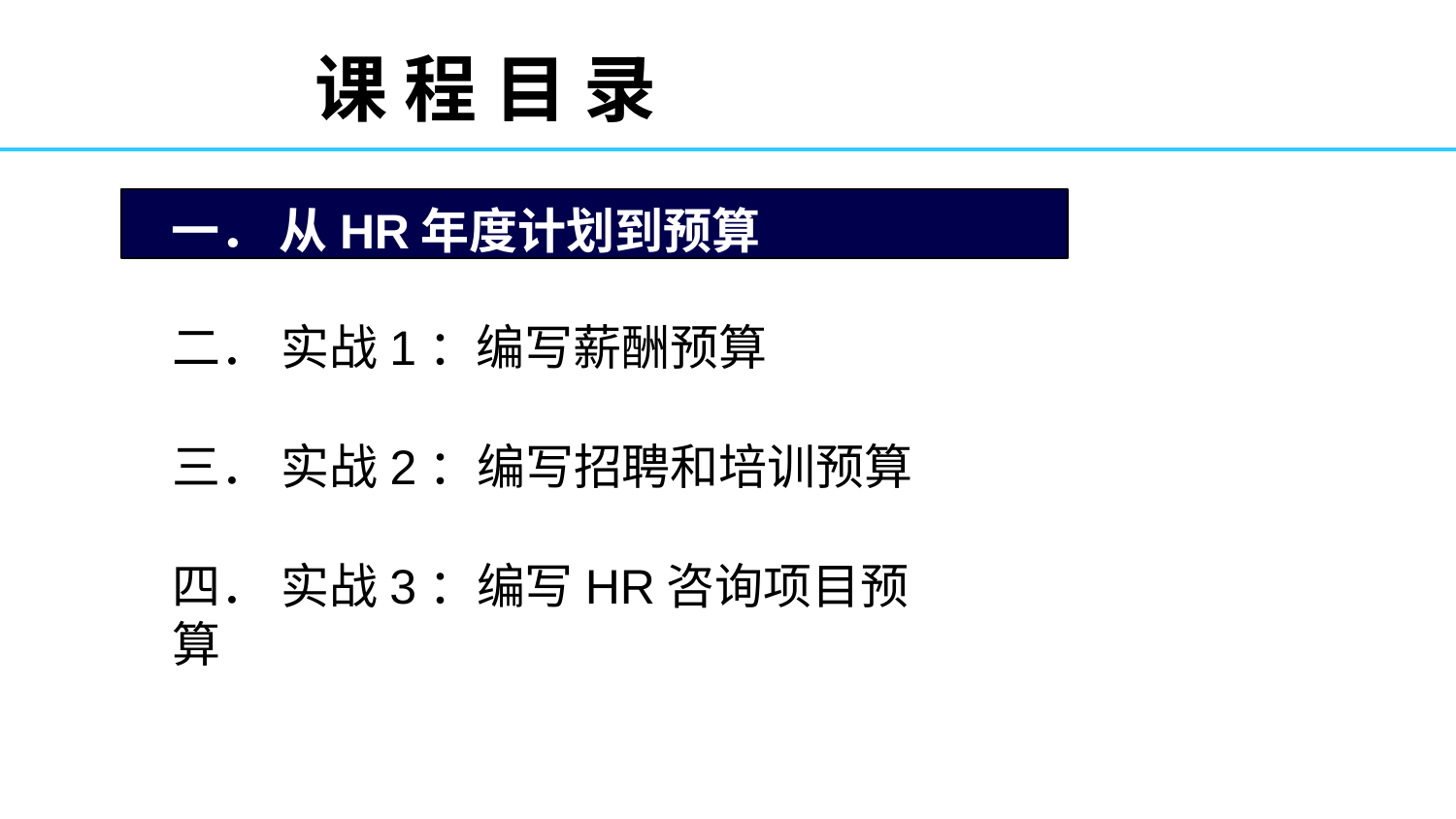

# 课 程 目 录
一． 从HR年度计划到预算
二． 实战1：编写薪酬预算

三． 实战2：编写招聘和培训预算

四． 实战3：编写HR咨询项目预算